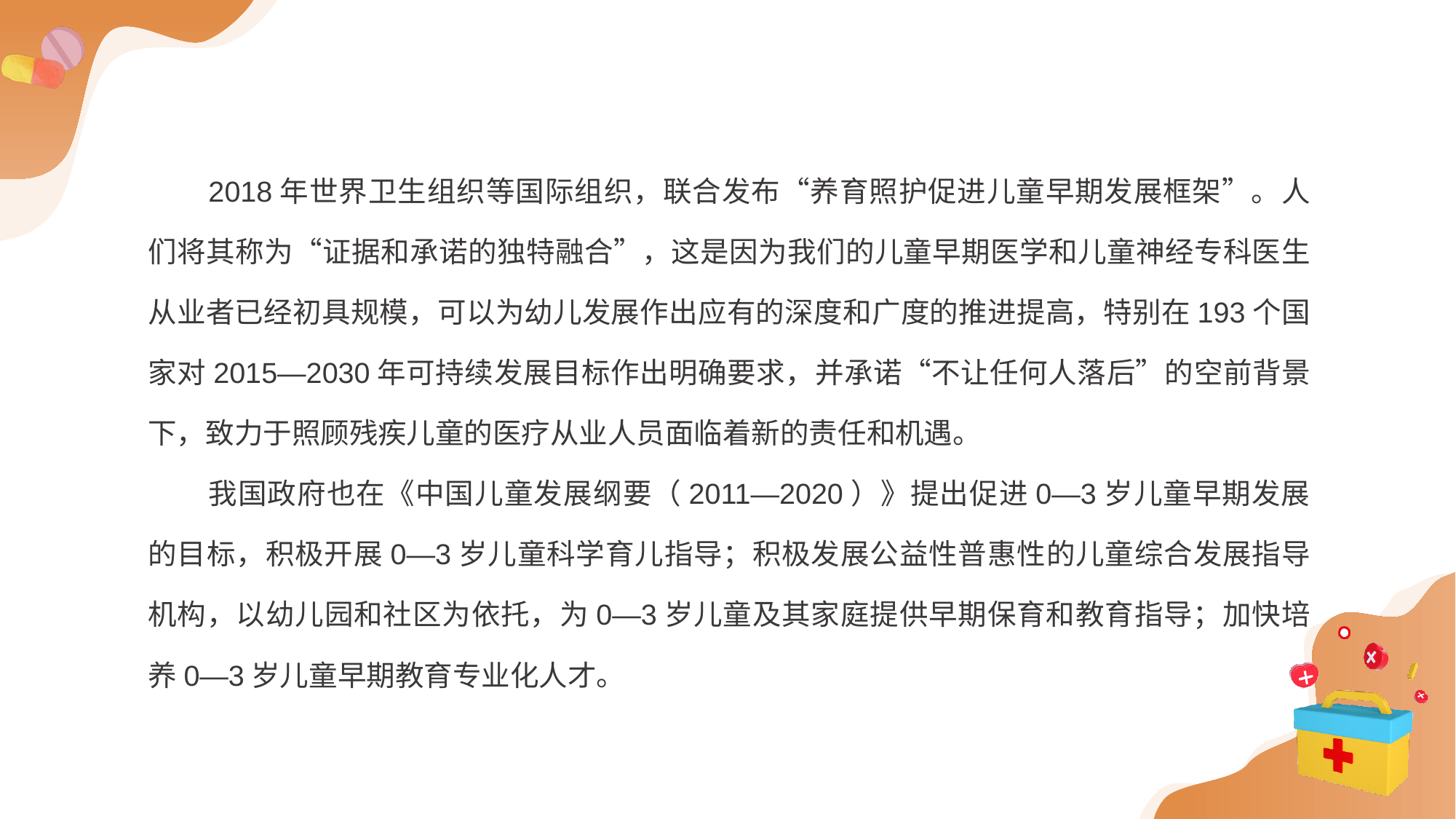

2018年世界卫生组织等国际组织，联合发布“养育照护促进儿童早期发展框架”。人们将其称为“证据和承诺的独特融合”，这是因为我们的儿童早期医学和儿童神经专科医生从业者已经初具规模，可以为幼儿发展作出应有的深度和广度的推进提高，特别在193个国家对2015—2030年可持续发展目标作出明确要求，并承诺“不让任何人落后”的空前背景下，致力于照顾残疾儿童的医疗从业人员面临着新的责任和机遇。
我国政府也在《中国儿童发展纲要（2011—2020）》提出促进0—3岁儿童早期发展的目标，积极开展0—3岁儿童科学育儿指导；积极发展公益性普惠性的儿童综合发展指导机构，以幼儿园和社区为依托，为0—3岁儿童及其家庭提供早期保育和教育指导；加快培养0—3岁儿童早期教育专业化人才。